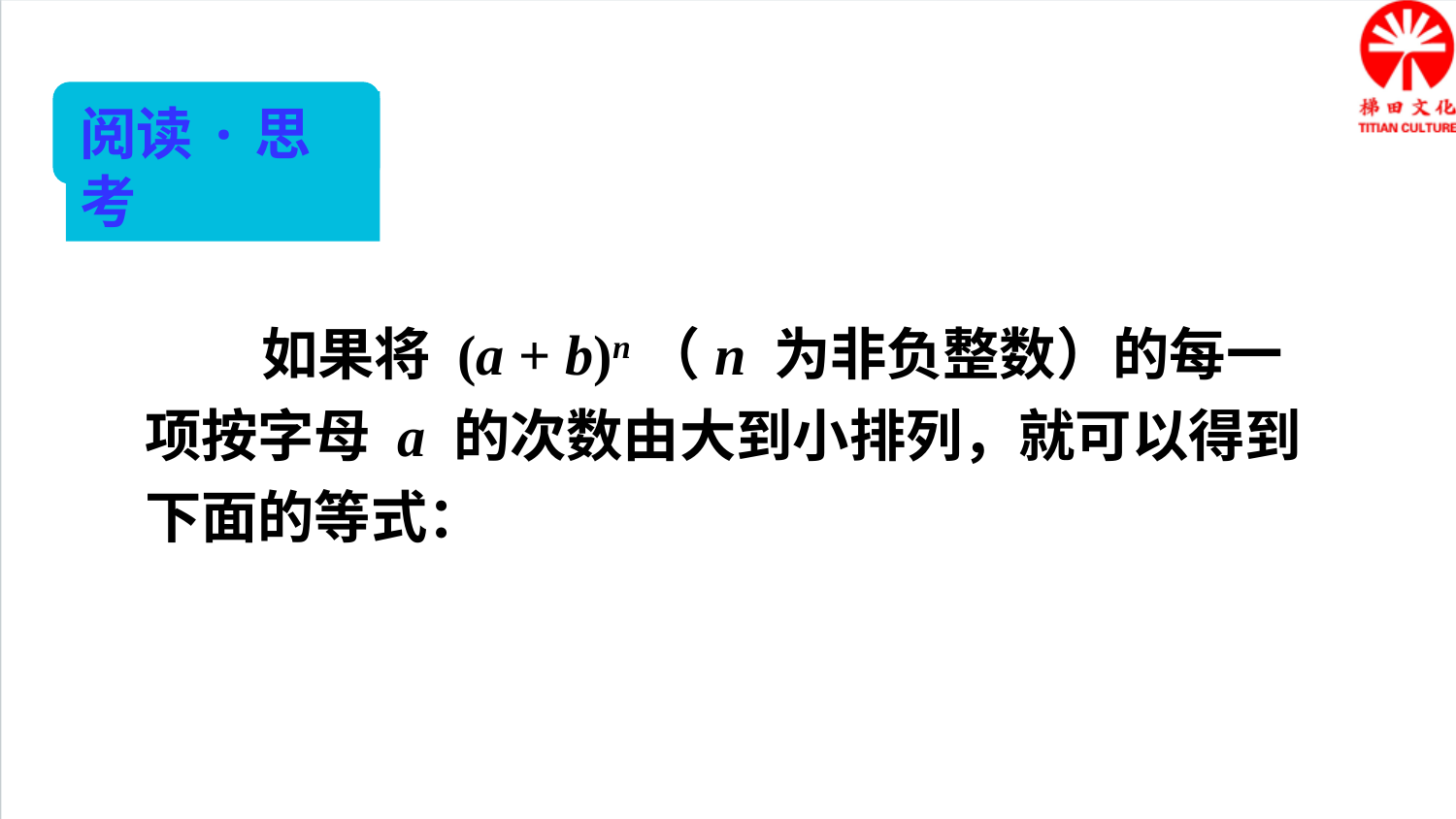

阅读·思考
        如果将 (a + b)n（n 为非负整数）的每一项按字母 a 的次数由大到小排列，就可以得到下面的等式：